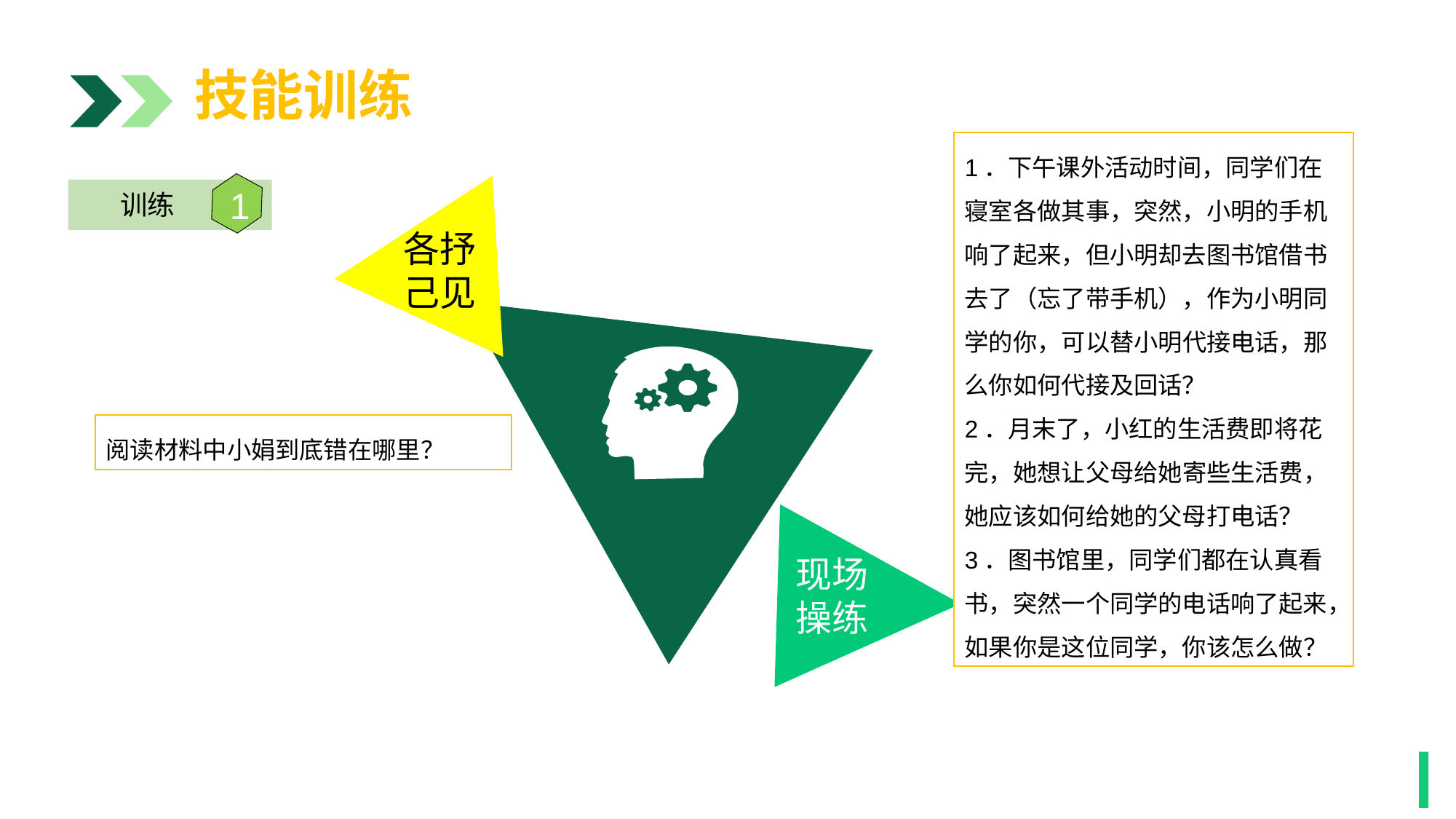

技能训练

1．下午课外活动时间，同学们在寝室各做其事，突然，小明的手机响了起来，但小明却去图书馆借书去了（忘了带手机），作为小明同学的你，可以替小明代接电话，那么你如何代接及回话？
2．月末了，小红的生活费即将花完，她想让父母给她寄些生活费，她应该如何给她的父母打电话？
3．图书馆里，同学们都在认真看书，突然一个同学的电话响了起来，如果你是这位同学，你该怎么做？

各抒
己见
1

训练

阅读材料中小娟到底错在哪里？

现场
操练
8